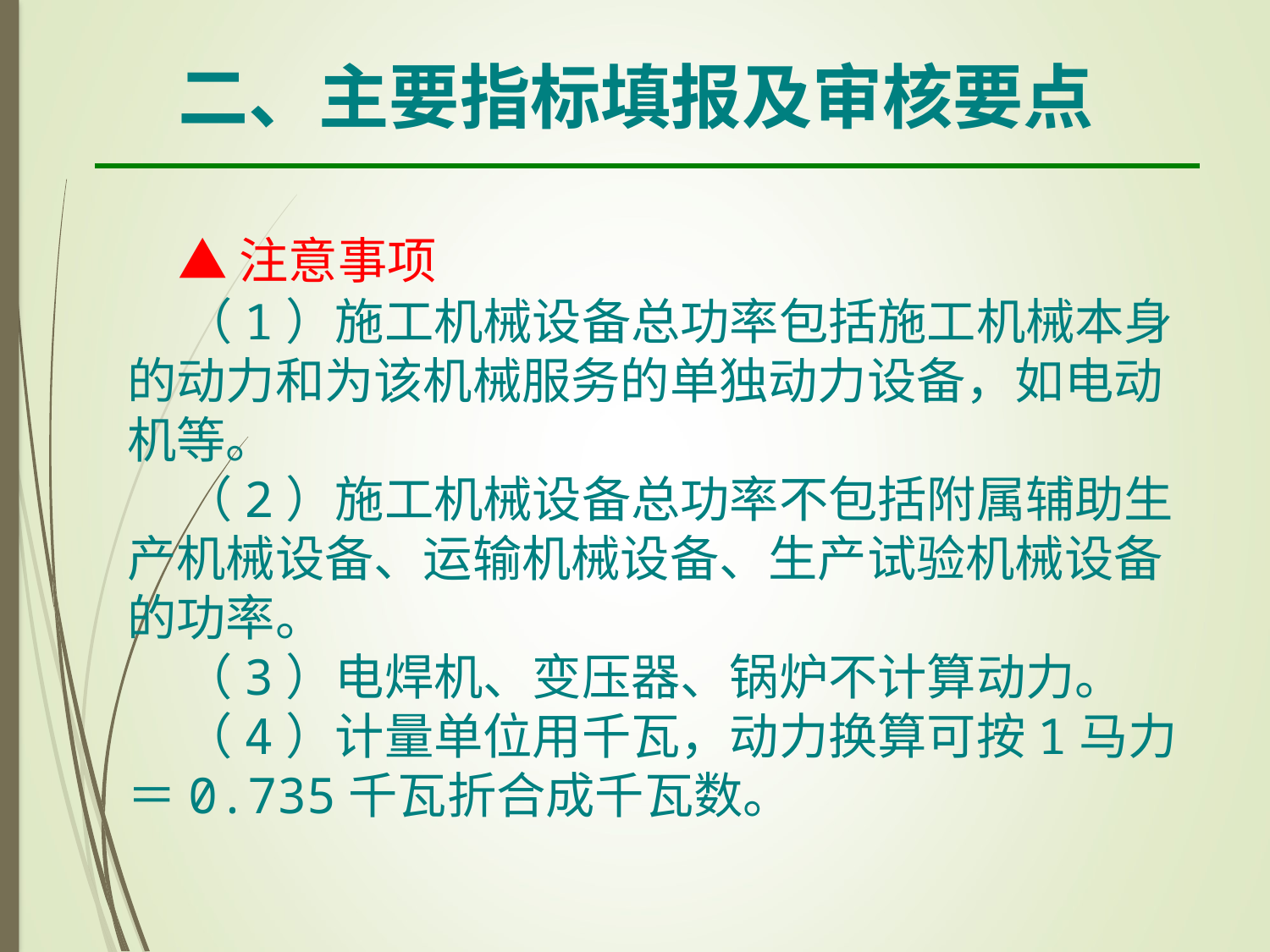

二、主要指标填报及审核要点
    ▲注意事项
    （1）施工机械设备总功率包括施工机械本身的动力和为该机械服务的单独动力设备，如电动机等。
    （2）施工机械设备总功率不包括附属辅助生产机械设备、运输机械设备、生产试验机械设备的功率。
    （3）电焊机、变压器、锅炉不计算动力。
    （4）计量单位用千瓦，动力换算可按1马力＝0.735千瓦折合成千瓦数。